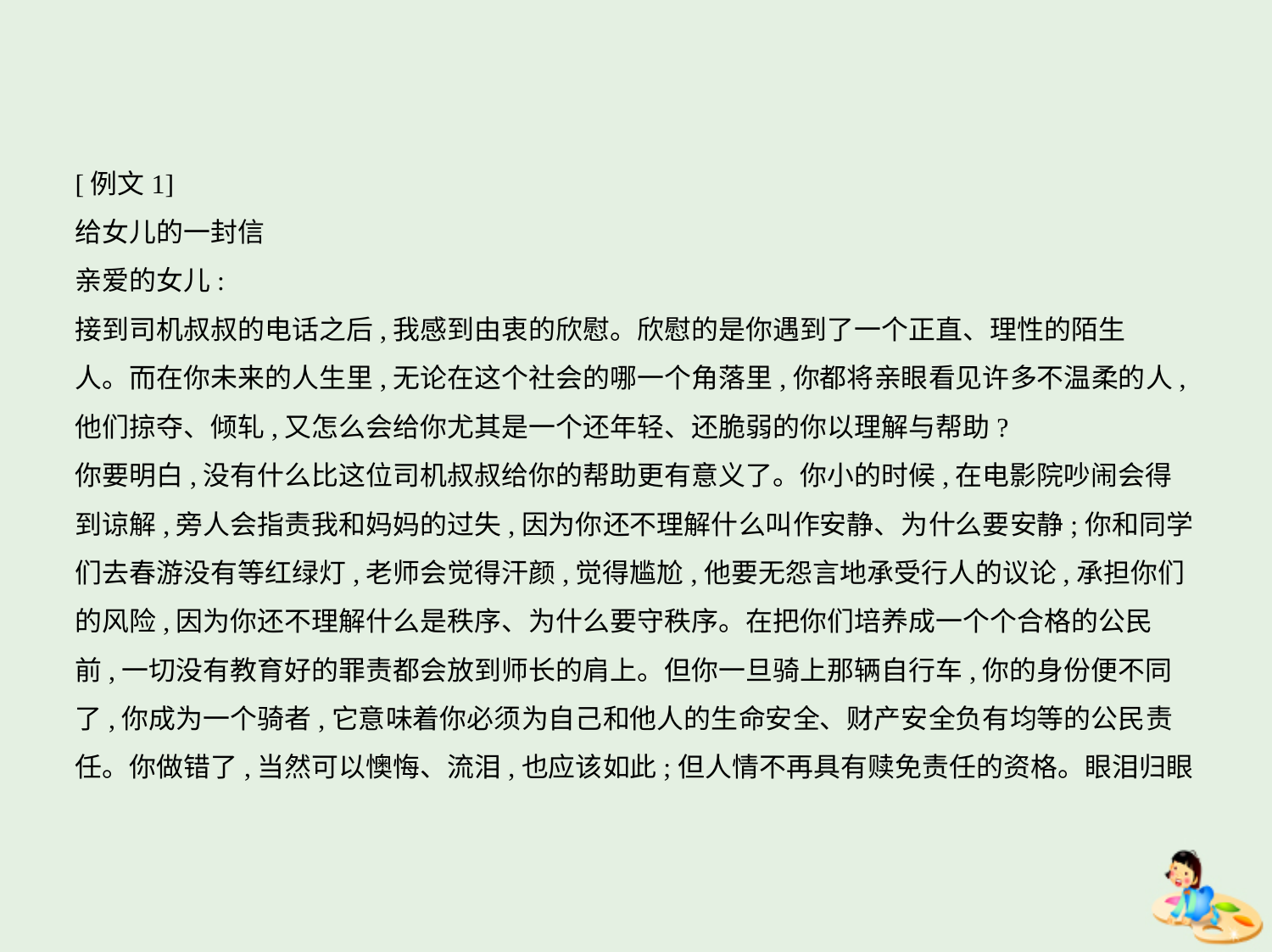

[例文1]
给女儿的一封信
亲爱的女儿:
接到司机叔叔的电话之后,我感到由衷的欣慰。欣慰的是你遇到了一个正直、理性的陌生
人。而在你未来的人生里,无论在这个社会的哪一个角落里,你都将亲眼看见许多不温柔的人,
他们掠夺、倾轧,又怎么会给你尤其是一个还年轻、还脆弱的你以理解与帮助?
你要明白,没有什么比这位司机叔叔给你的帮助更有意义了。你小的时候,在电影院吵闹会得
到谅解,旁人会指责我和妈妈的过失,因为你还不理解什么叫作安静、为什么要安静;你和同学
们去春游没有等红绿灯,老师会觉得汗颜,觉得尴尬,他要无怨言地承受行人的议论,承担你们
的风险,因为你还不理解什么是秩序、为什么要守秩序。在把你们培养成一个个合格的公民
前,一切没有教育好的罪责都会放到师长的肩上。但你一旦骑上那辆自行车,你的身份便不同
了,你成为一个骑者,它意味着你必须为自己和他人的生命安全、财产安全负有均等的公民责
任。你做错了,当然可以懊悔、流泪,也应该如此;但人情不再具有赎免责任的资格。眼泪归眼